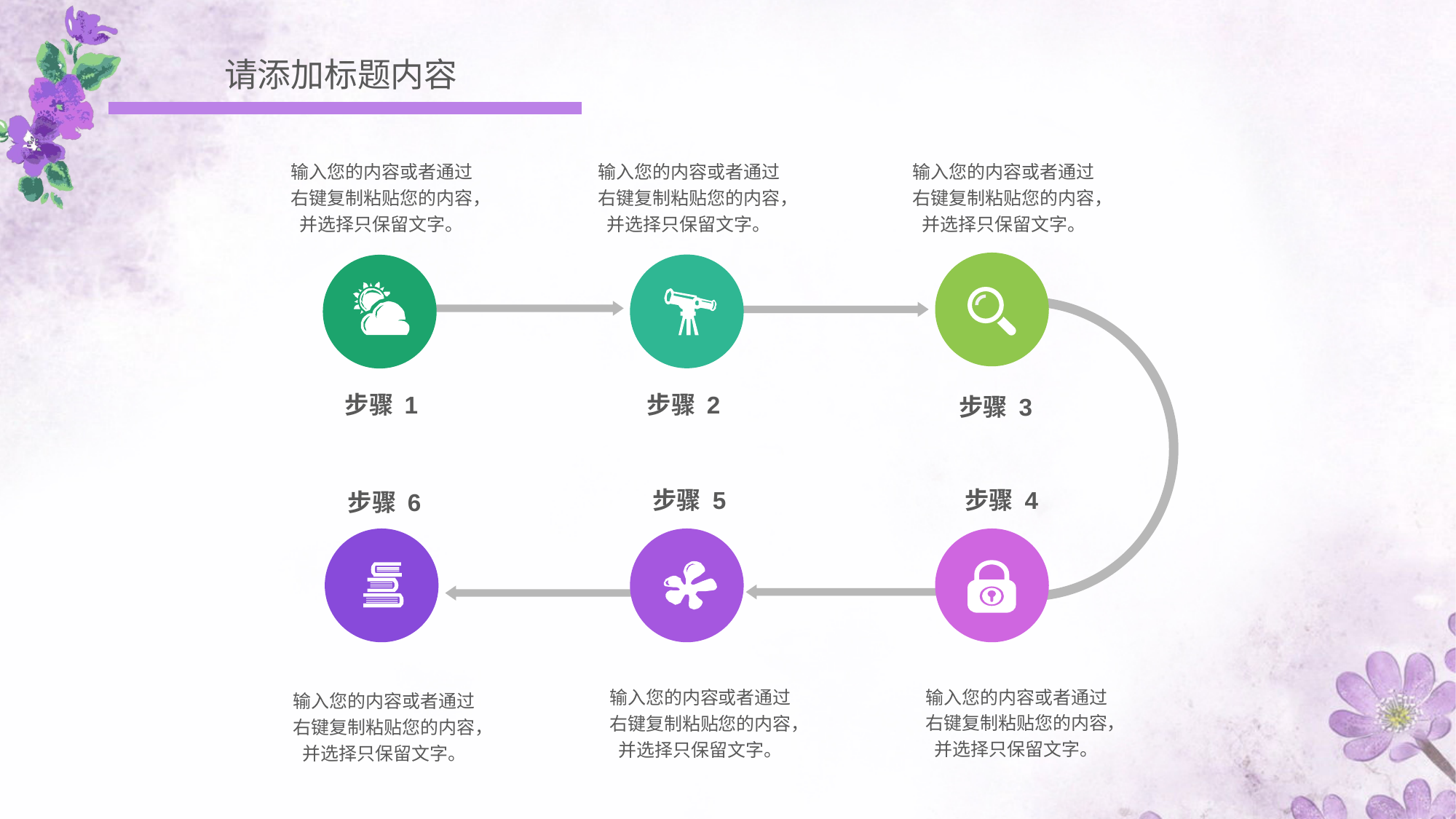

请添加标题内容
输入您的内容或者通过右键复制粘贴您的内容，并选择只保留文字。
输入您的内容或者通过右键复制粘贴您的内容，并选择只保留文字。
输入您的内容或者通过右键复制粘贴您的内容，并选择只保留文字。

步骤 1
步骤 2
步骤 3
步骤 5
步骤 4
步骤 6

输入您的内容或者通过右键复制粘贴您的内容，并选择只保留文字。
输入您的内容或者通过右键复制粘贴您的内容，并选择只保留文字。
输入您的内容或者通过右键复制粘贴您的内容，并选择只保留文字。